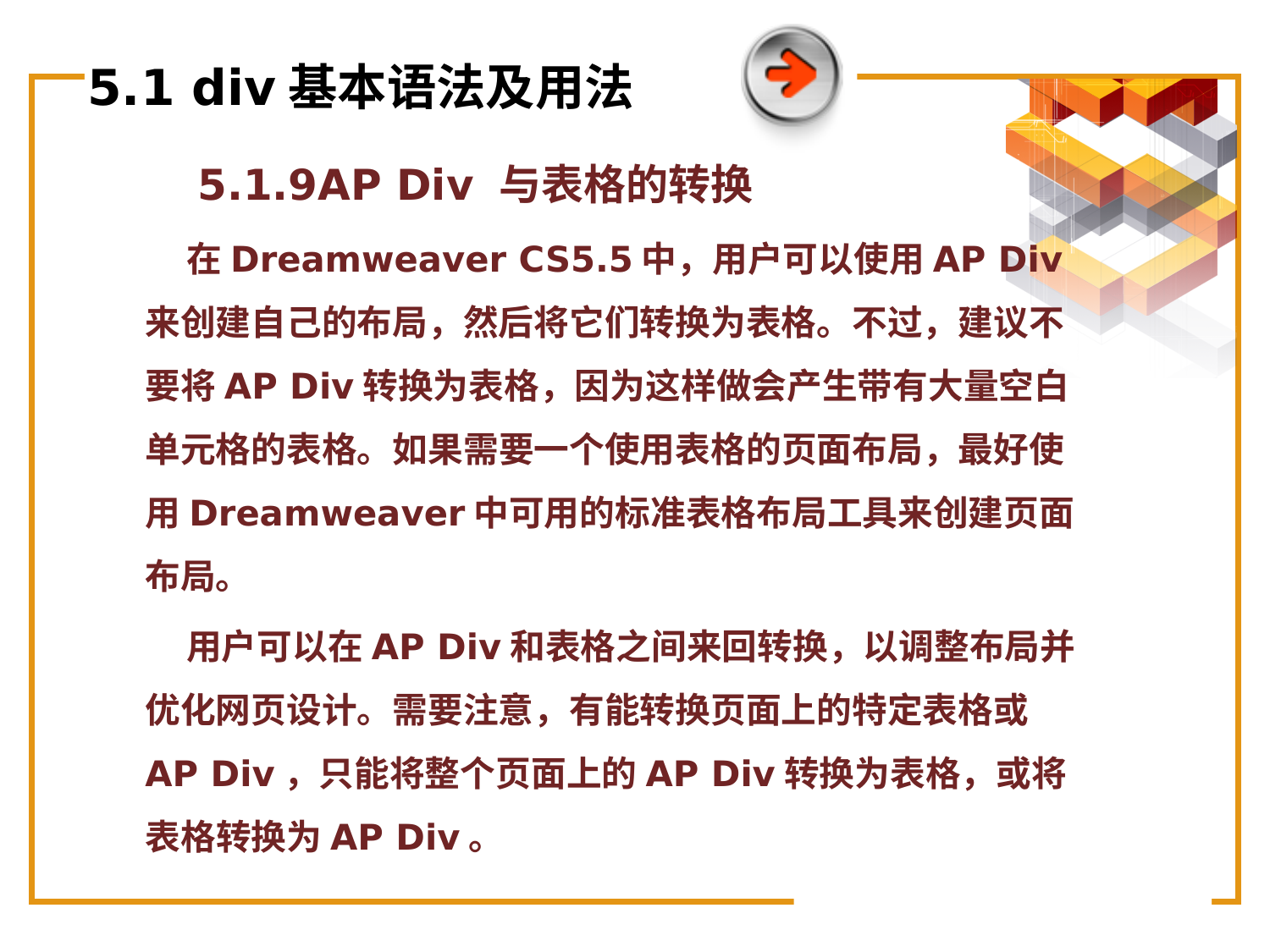

# 5.1 div基本语法及用法
5.1.9AP Div 与表格的转换
          在Dreamweaver CS5.5中，用户可以使用AP Div来创建自己的布局，然后将它们转换为表格。不过，建议不要将AP Div转换为表格，因为这样做会产生带有大量空白单元格的表格。如果需要一个使用表格的页面布局，最好使用Dreamweaver中可用的标准表格布局工具来创建页面布局。
          用户可以在AP Div和表格之间来回转换，以调整布局并优化网页设计。需要注意，有能转换页面上的特定表格或AP Div，只能将整个页面上的AP Div转换为表格，或将表格转换为AP Div。